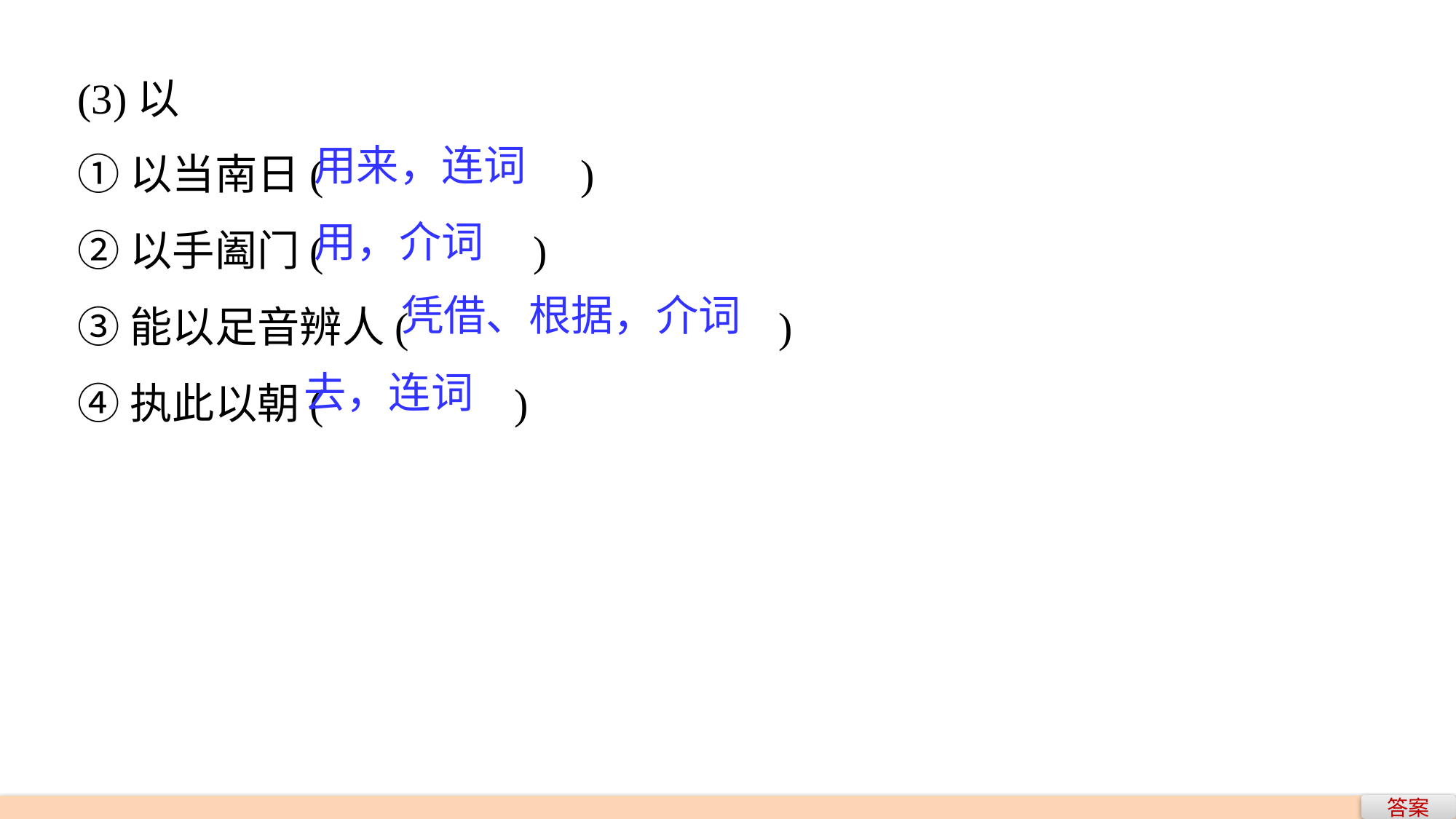

(3)以
①以当南日(　　　　       )
②以手阖门(　　　　  )
③能以足音辨人(　　　       　            )
④执此以朝(　　　　)
用来，连词
用，介词
凭借、根据，介词
去，连词
答案